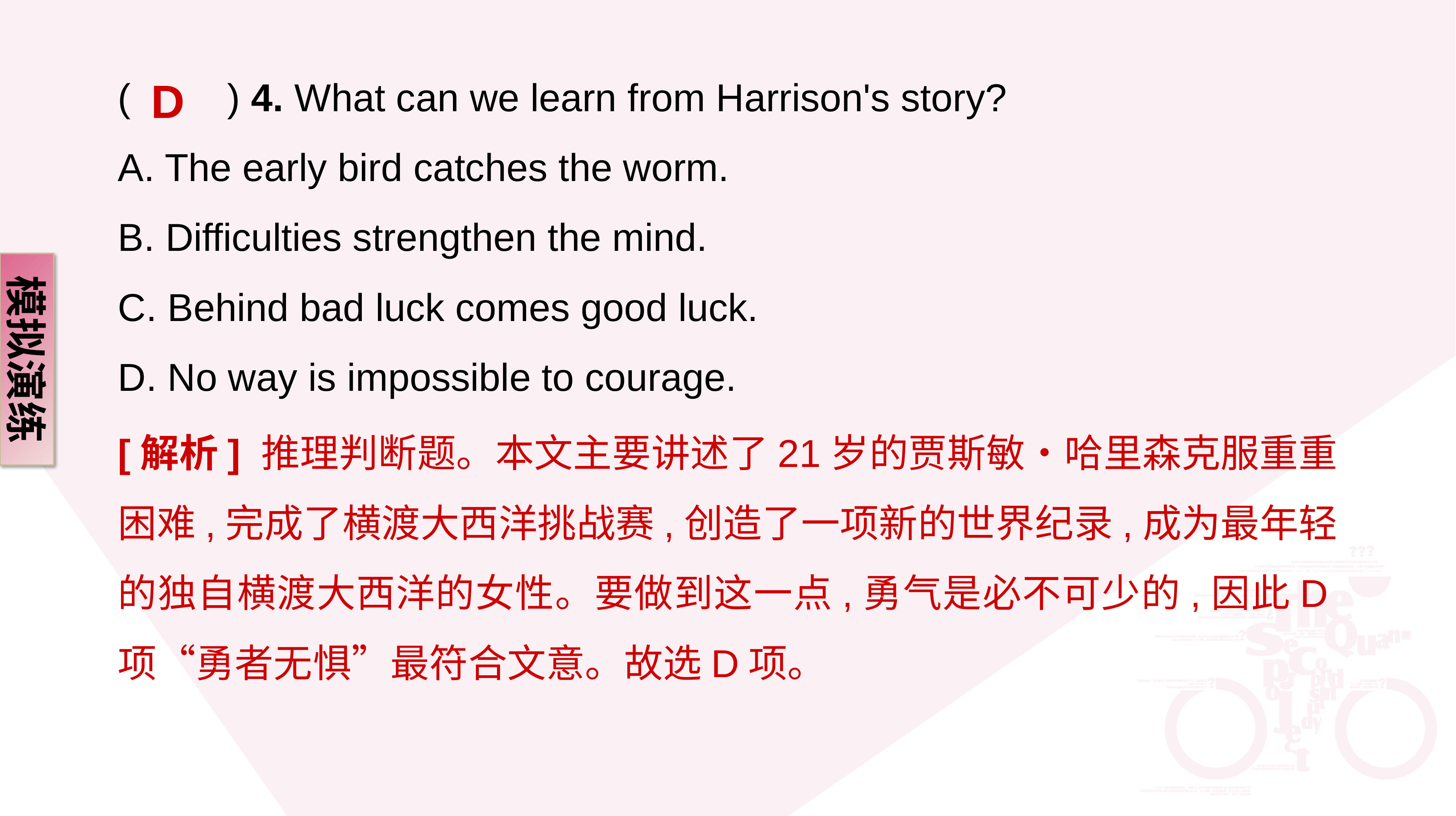

D
(　　) 4. What can we learn from Harrison's story?
A. The early bird catches the worm.
B. Difficulties strengthen the mind.
C. Behind bad luck comes good luck.
D. No way is impossible to courage.
模拟演练
[解析] 推理判断题。本文主要讲述了21岁的贾斯敏•哈里森克服重重困难,完成了横渡大西洋挑战赛,创造了一项新的世界纪录,成为最年轻的独自横渡大西洋的女性。要做到这一点,勇气是必不可少的,因此D项“勇者无惧”最符合文意。故选D项。